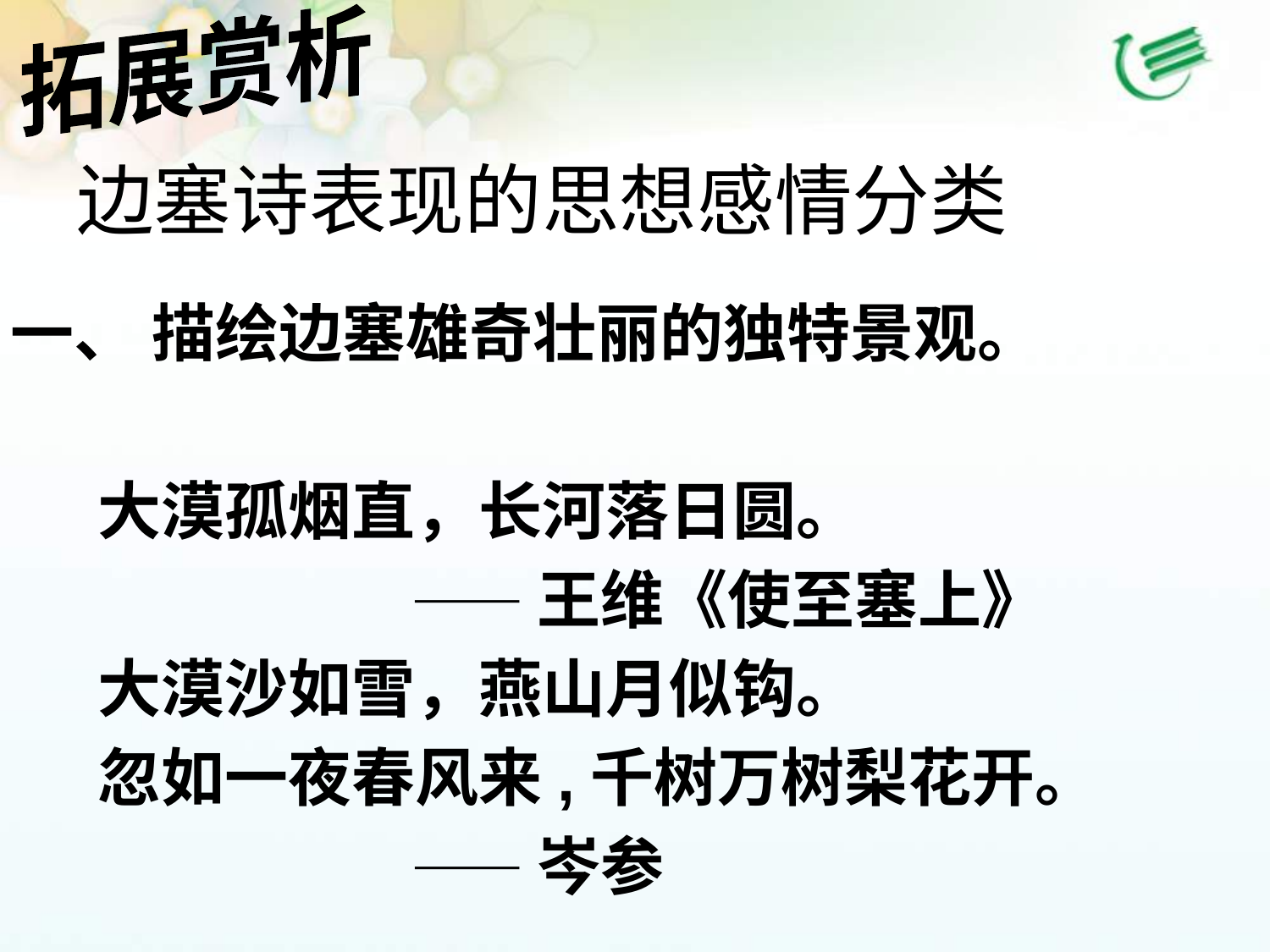

拓展赏析
# 边塞诗表现的思想感情分类
一、 描绘边塞雄奇壮丽的独特景观。

     大漠孤烟直，长河落日圆。
                               ——王维《使至塞上》
     大漠沙如雪，燕山月似钩。
     忽如一夜春风来,千树万树梨花开。
                               ——岑参